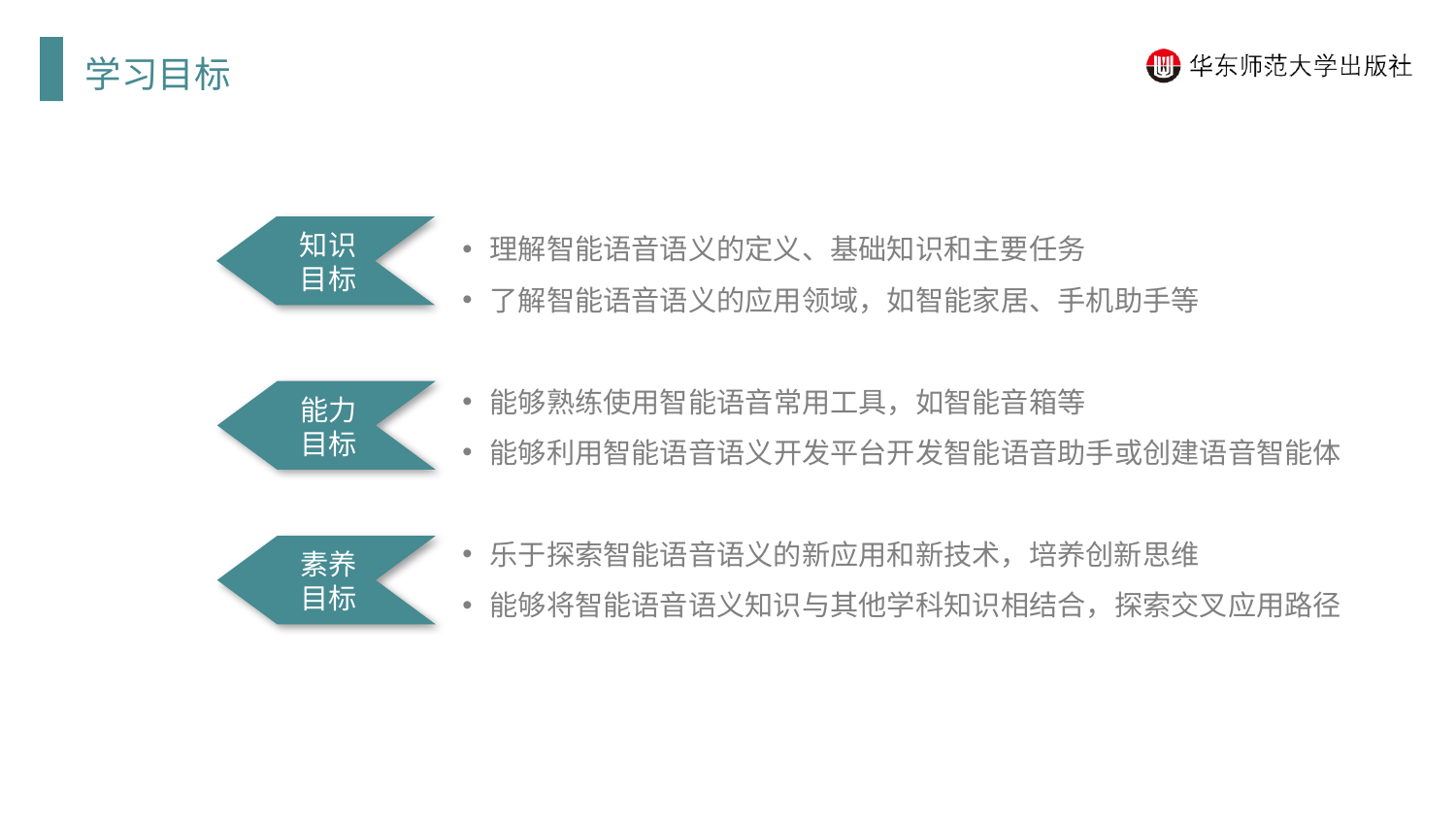

学习目标
理解智能语音语义的定义、基础知识和主要任务
了解智能语音语义的应用领域，如智能家居、手机助手等

能够熟练使用智能语音常用工具，如智能音箱等
能够利用智能语音语义开发平台开发智能语音助手或创建语音智能体

乐于探索智能语音语义的新应用和新技术，培养创新思维
能够将智能语音语义知识与其他学科知识相结合，探索交叉应用路径

知识目标

能力目标

素养目标